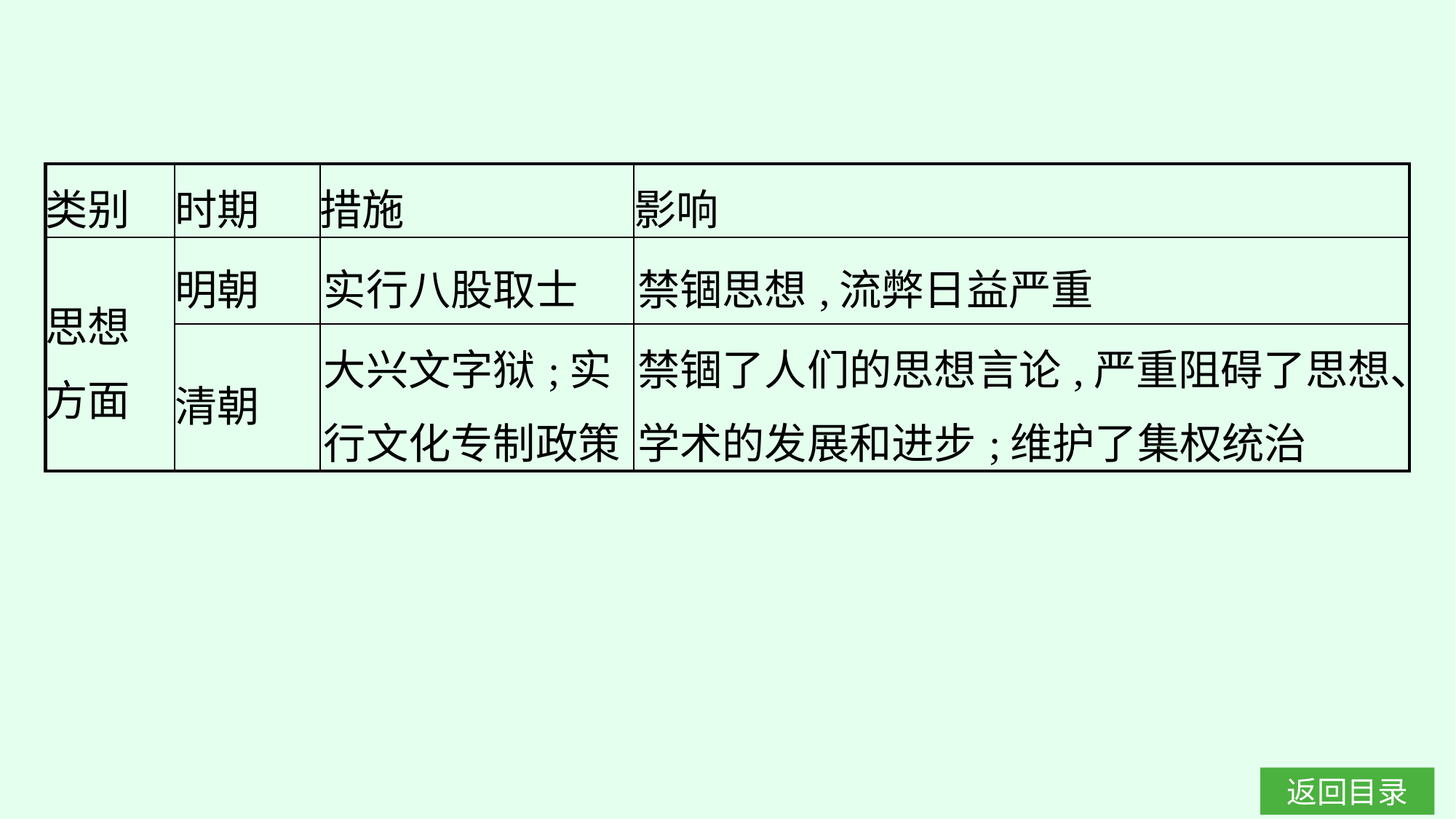

| 类别 | 时期 | 措施 | 影响 |
| --- | --- | --- | --- |
| 思想 方面 | 明朝 | 实行八股取士 | 禁锢思想,流弊日益严重 |
|  | 清朝 | 大兴文字狱;实行文化专制政策 | 禁锢了人们的思想言论,严重阻碍了思想、学术的发展和进步;维护了集权统治 |